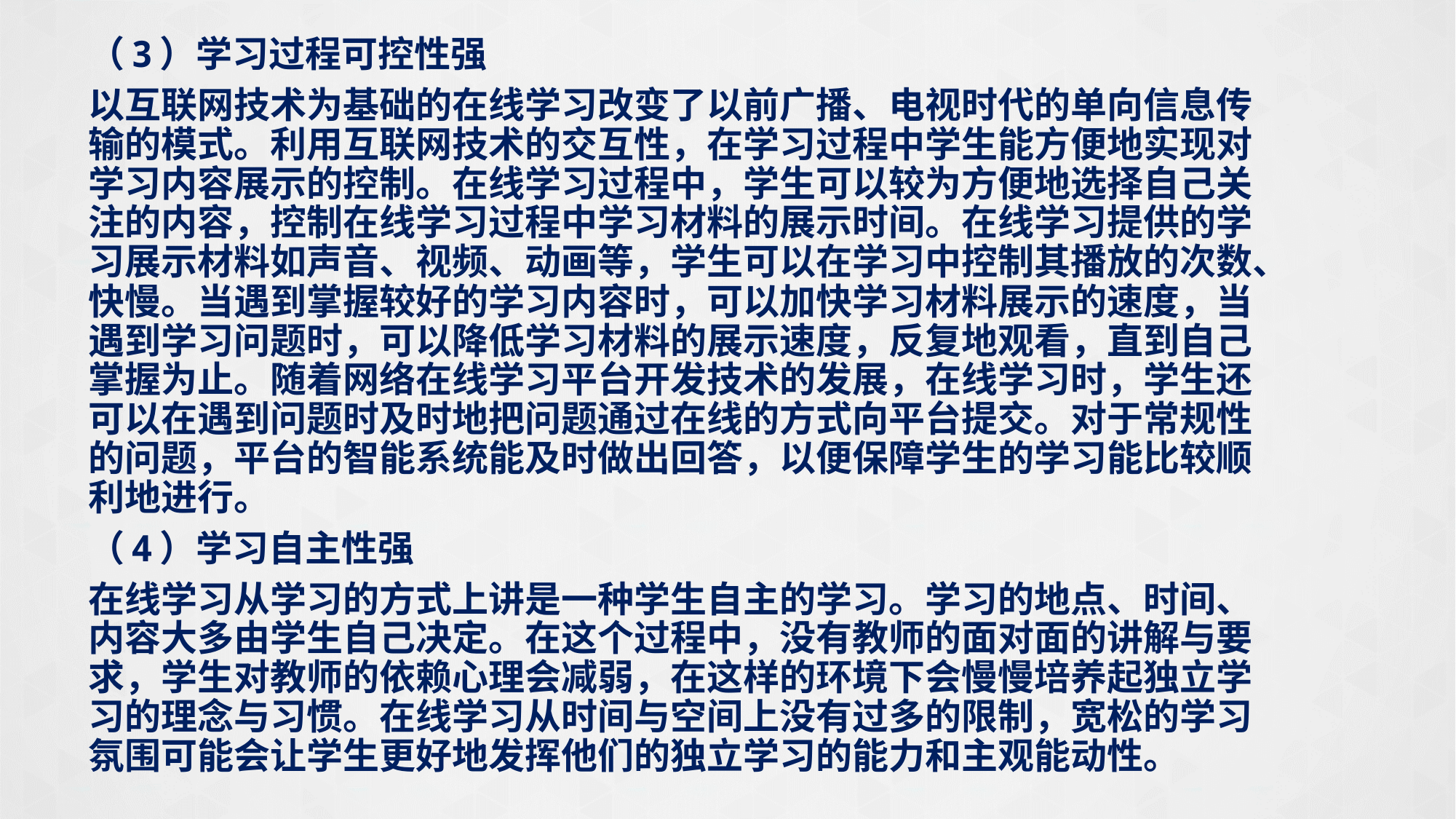

（3）学习过程可控性强
以互联网技术为基础的在线学习改变了以前广播、电视时代的单向信息传输的模式。利用互联网技术的交互性，在学习过程中学生能方便地实现对学习内容展示的控制。在线学习过程中，学生可以较为方便地选择自己关注的内容，控制在线学习过程中学习材料的展示时间。在线学习提供的学习展示材料如声音、视频、动画等，学生可以在学习中控制其播放的次数、快慢。当遇到掌握较好的学习内容时，可以加快学习材料展示的速度，当遇到学习问题时，可以降低学习材料的展示速度，反复地观看，直到自己掌握为止。随着网络在线学习平台开发技术的发展，在线学习时，学生还可以在遇到问题时及时地把问题通过在线的方式向平台提交。对于常规性的问题，平台的智能系统能及时做出回答，以便保障学生的学习能比较顺利地进行。
（4）学习自主性强
在线学习从学习的方式上讲是一种学生自主的学习。学习的地点、时间、内容大多由学生自己决定。在这个过程中，没有教师的面对面的讲解与要求，学生对教师的依赖心理会减弱，在这样的环境下会慢慢培养起独立学习的理念与习惯。在线学习从时间与空间上没有过多的限制，宽松的学习氛围可能会让学生更好地发挥他们的独立学习的能力和主观能动性。